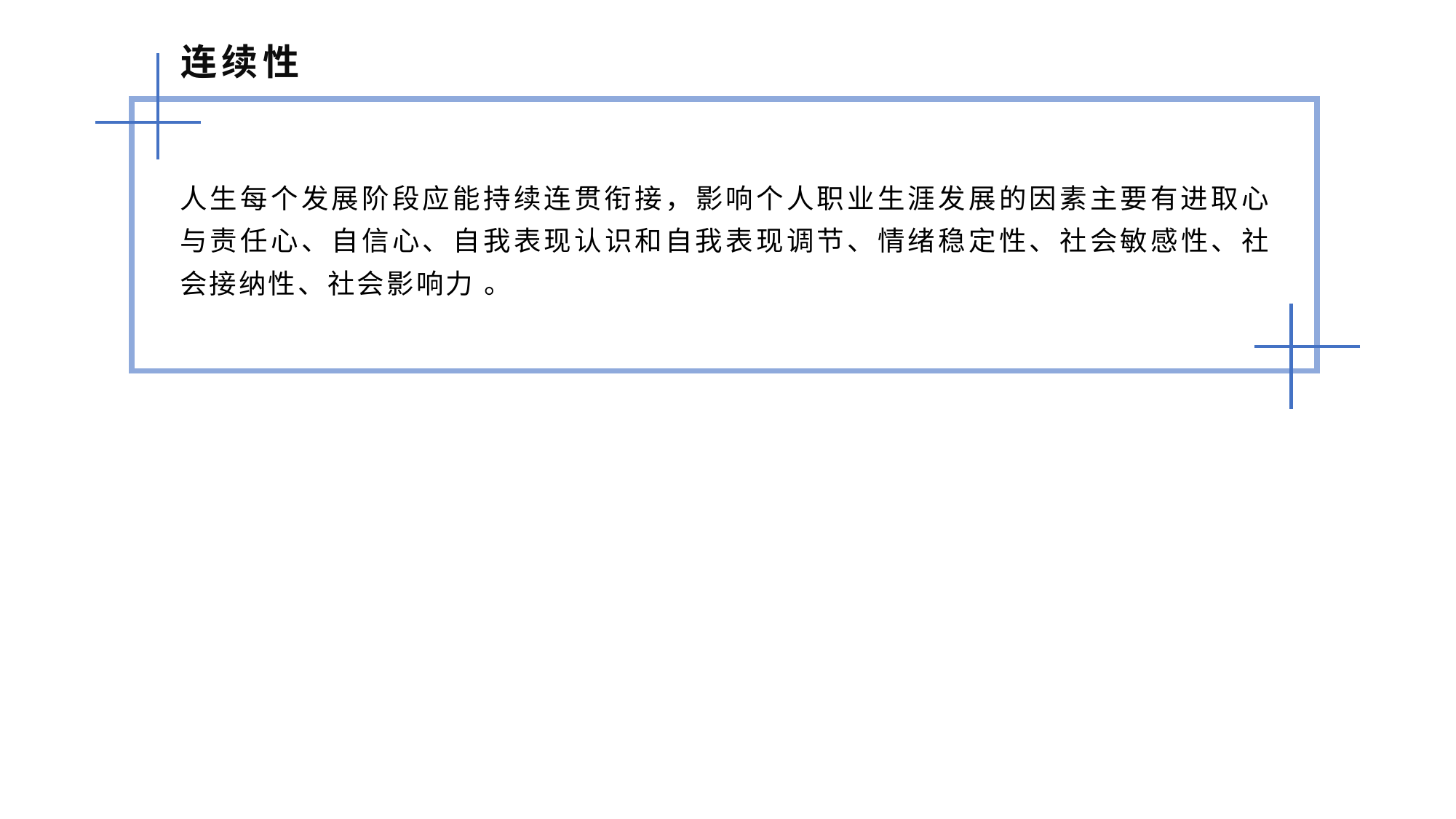

连续性

人生每个发展阶段应能持续连贯衔接，影响个人职业生涯发展的因素主要有进取心与责任心、自信心、自我表现认识和自我表现调节、情绪稳定性、社会敏感性、社会接纳性、社会影响力 。